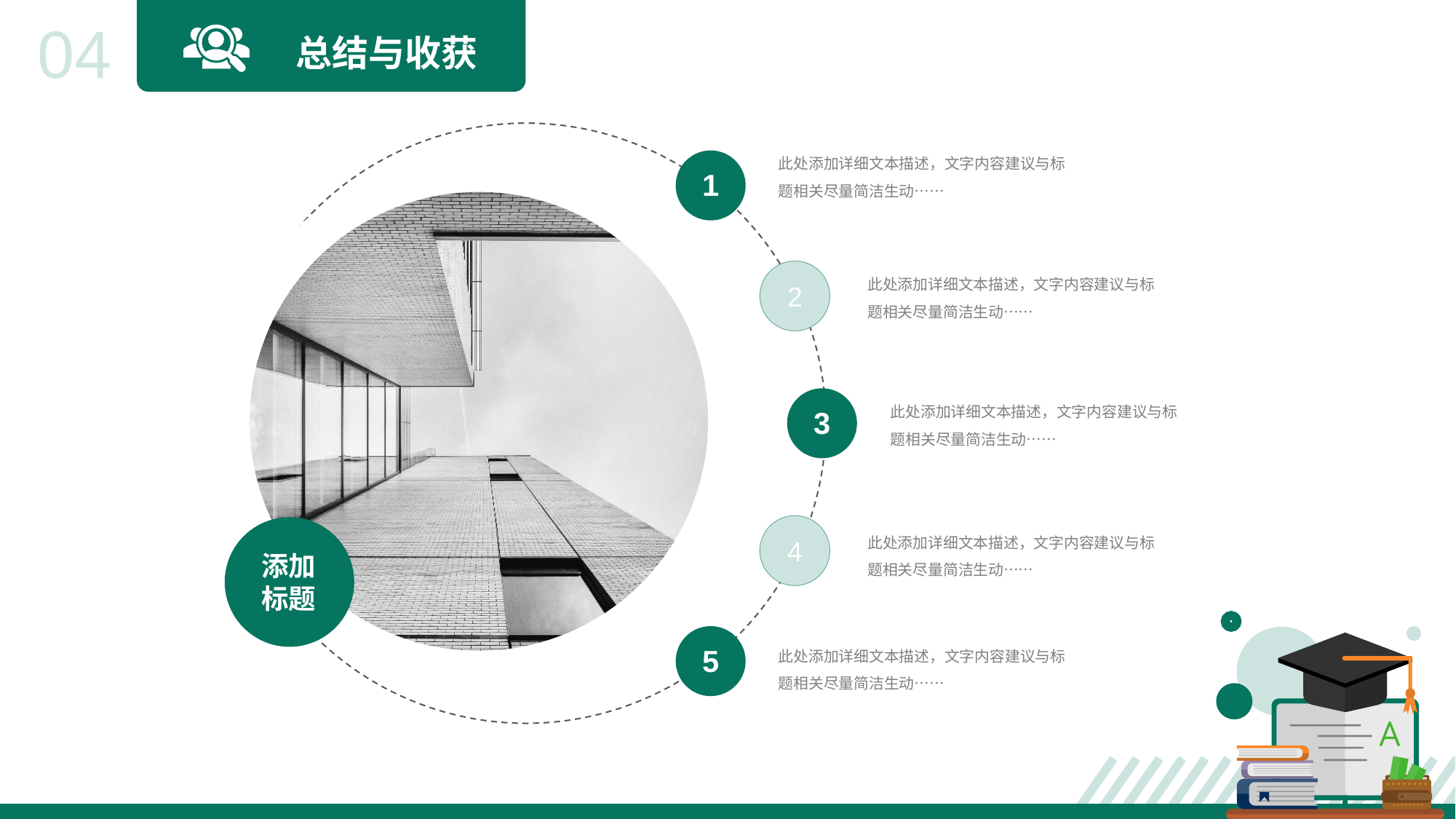

04

总结与收获

此处添加详细文本描述，文字内容建议与标题相关尽量简洁生动……
1

此处添加详细文本描述，文字内容建议与标题相关尽量简洁生动……
2
此处添加详细文本描述，文字内容建议与标题相关尽量简洁生动……
3
4

此处添加详细文本描述，文字内容建议与标题相关尽量简洁生动……
添加
标题
5
此处添加详细文本描述，文字内容建议与标题相关尽量简洁生动……